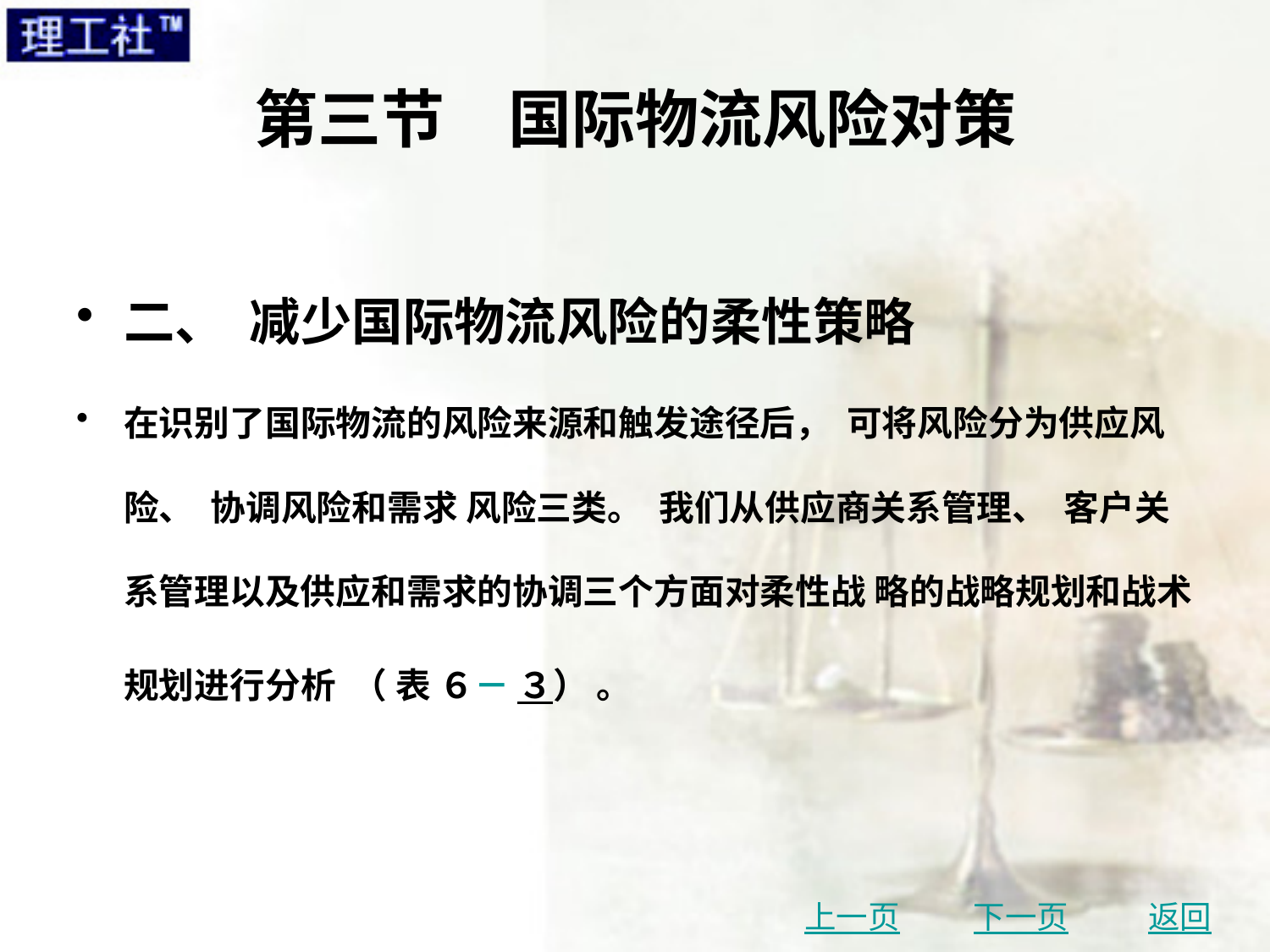

# 第三节　国际物流风险对策
二、  减少国际物流风险的柔性策略
在识别了国际物流的风险来源和触发途径后，  可将风险分为供应风险、  协调风险和需求 风险三类。  我们从供应商关系管理、  客户关系管理以及供应和需求的协调三个方面对柔性战 略的战略规划和战术规划进行分析  （ 表 ６－ ３） 。

上一页
下一页
返回